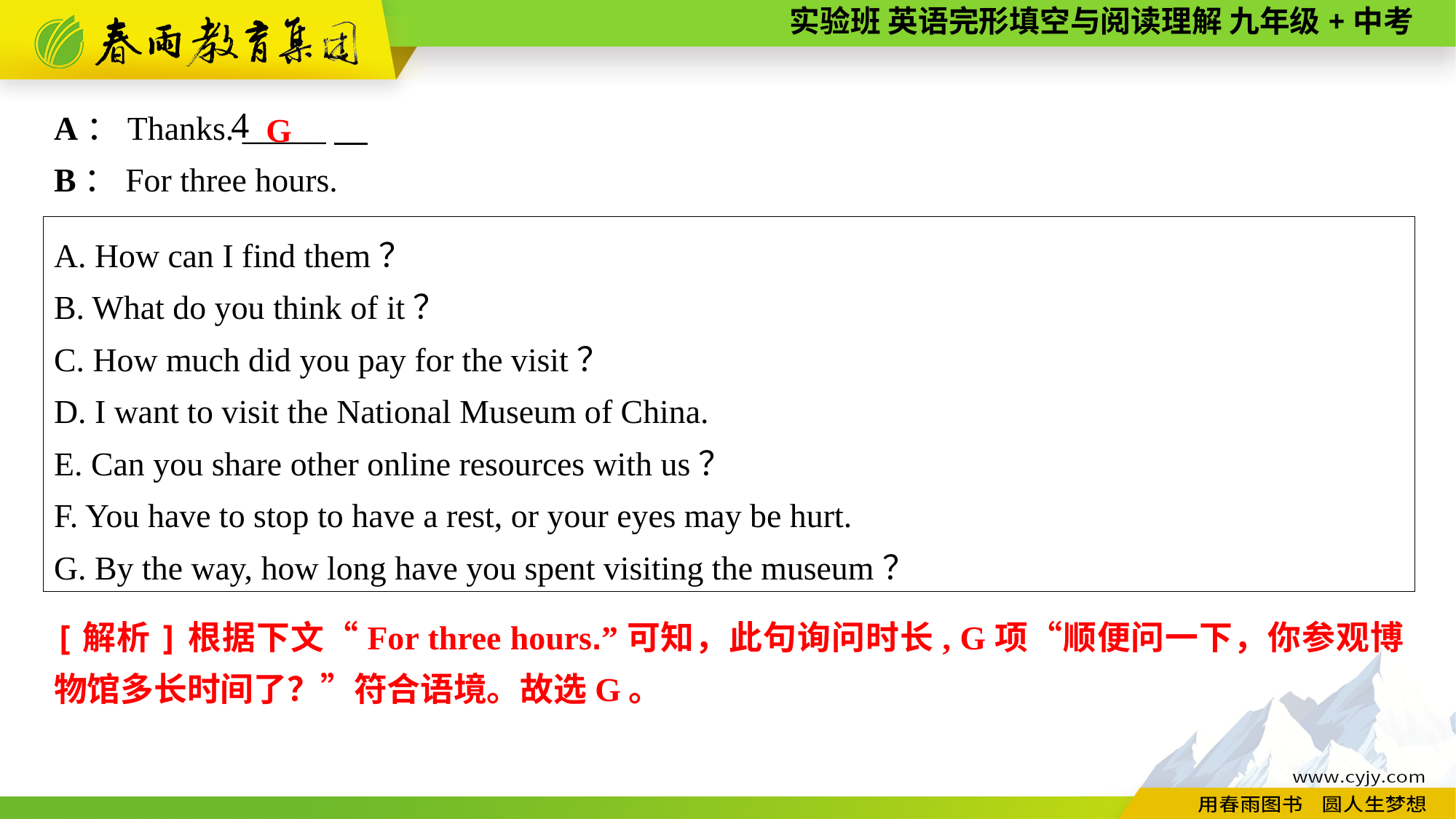

A：Thanks. _____
B：For three hours.
G
4
A. How can I find them？
B. What do you think of it？
C. How much did you pay for the visit？
D. I want to visit the National Museum of China.
E. Can you share other online resources with us？
F. You have to stop to have a rest, or your eyes may be hurt.
G. By the way, how long have you spent visiting the museum？
[解析]根据下文“For three hours.”可知，此句询问时长, G项“顺便问一下，你参观博物馆多长时间了？”符合语境。故选G。